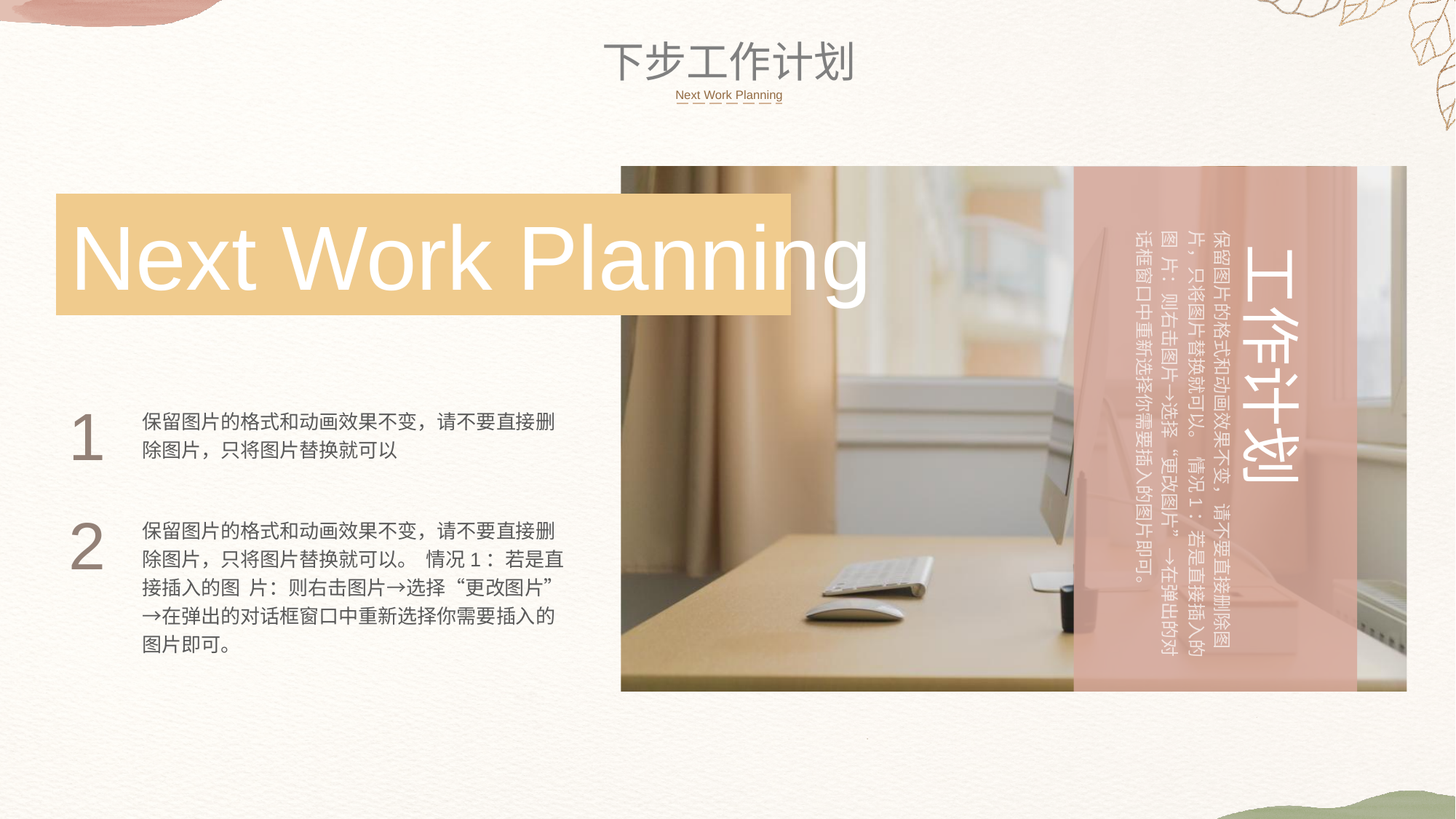

Next Work Planning

保留图片的格式和动画效果不变，请不要直接删除图片，只将图片替换就可以。  情况1：若是直接插入的图  片：则右击图片→选择“更改图片”→在弹出的对话框窗口中重新选择你需要插入的图片即可。
工作计划
1
保留图片的格式和动画效果不变，请不要直接删除图片，只将图片替换就可以
2
保留图片的格式和动画效果不变，请不要直接删除图片，只将图片替换就可以。  情况1：若是直接插入的图  片：则右击图片→选择“更改图片”→在弹出的对话框窗口中重新选择你需要插入的图片即可。